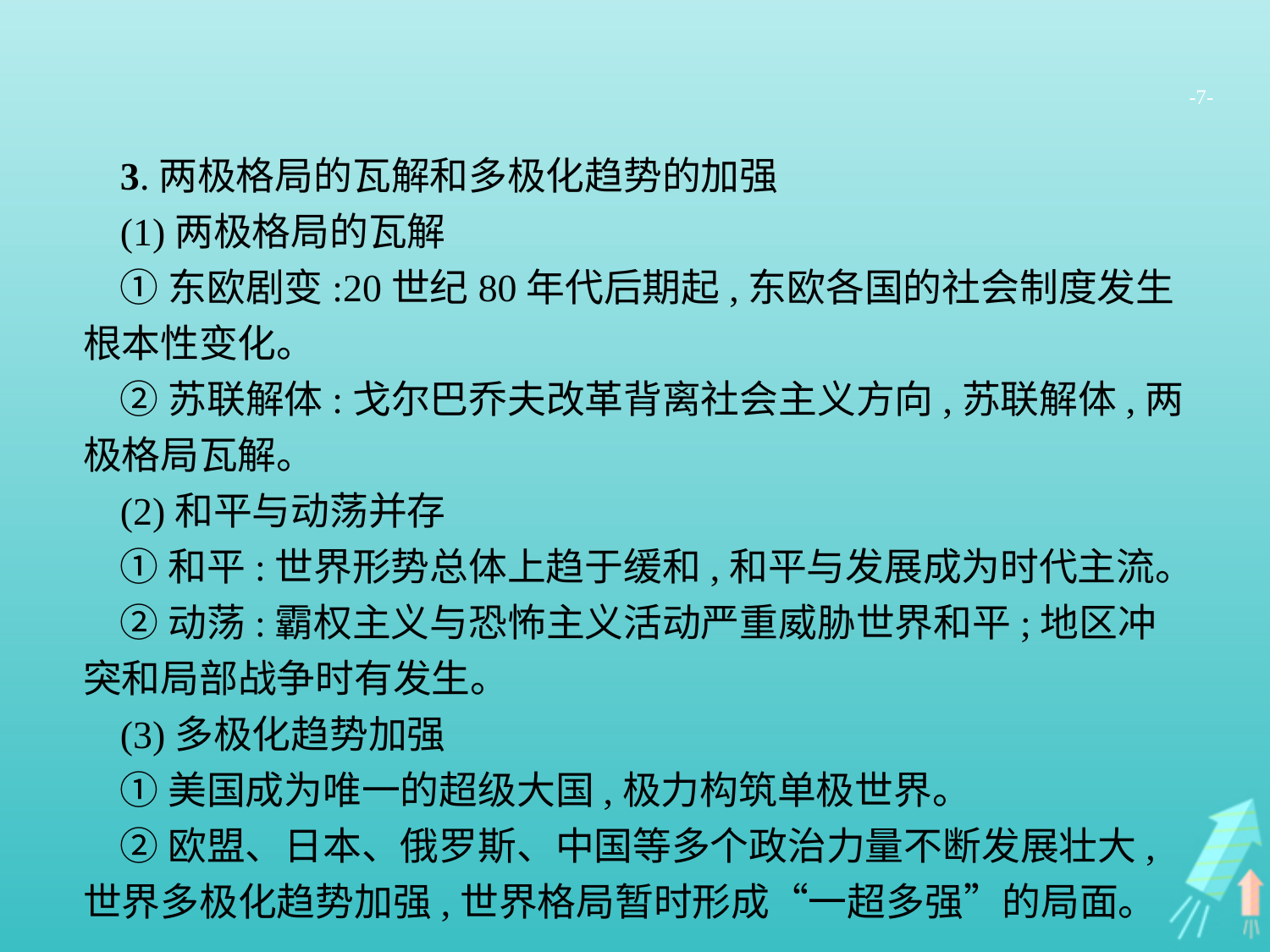

-7-
3.两极格局的瓦解和多极化趋势的加强
(1)两极格局的瓦解
①东欧剧变:20世纪80年代后期起,东欧各国的社会制度发生根本性变化。
②苏联解体:戈尔巴乔夫改革背离社会主义方向,苏联解体,两极格局瓦解。
(2)和平与动荡并存
①和平:世界形势总体上趋于缓和,和平与发展成为时代主流。
②动荡:霸权主义与恐怖主义活动严重威胁世界和平;地区冲突和局部战争时有发生。
(3)多极化趋势加强
①美国成为唯一的超级大国,极力构筑单极世界。
②欧盟、日本、俄罗斯、中国等多个政治力量不断发展壮大,世界多极化趋势加强,世界格局暂时形成“一超多强”的局面。